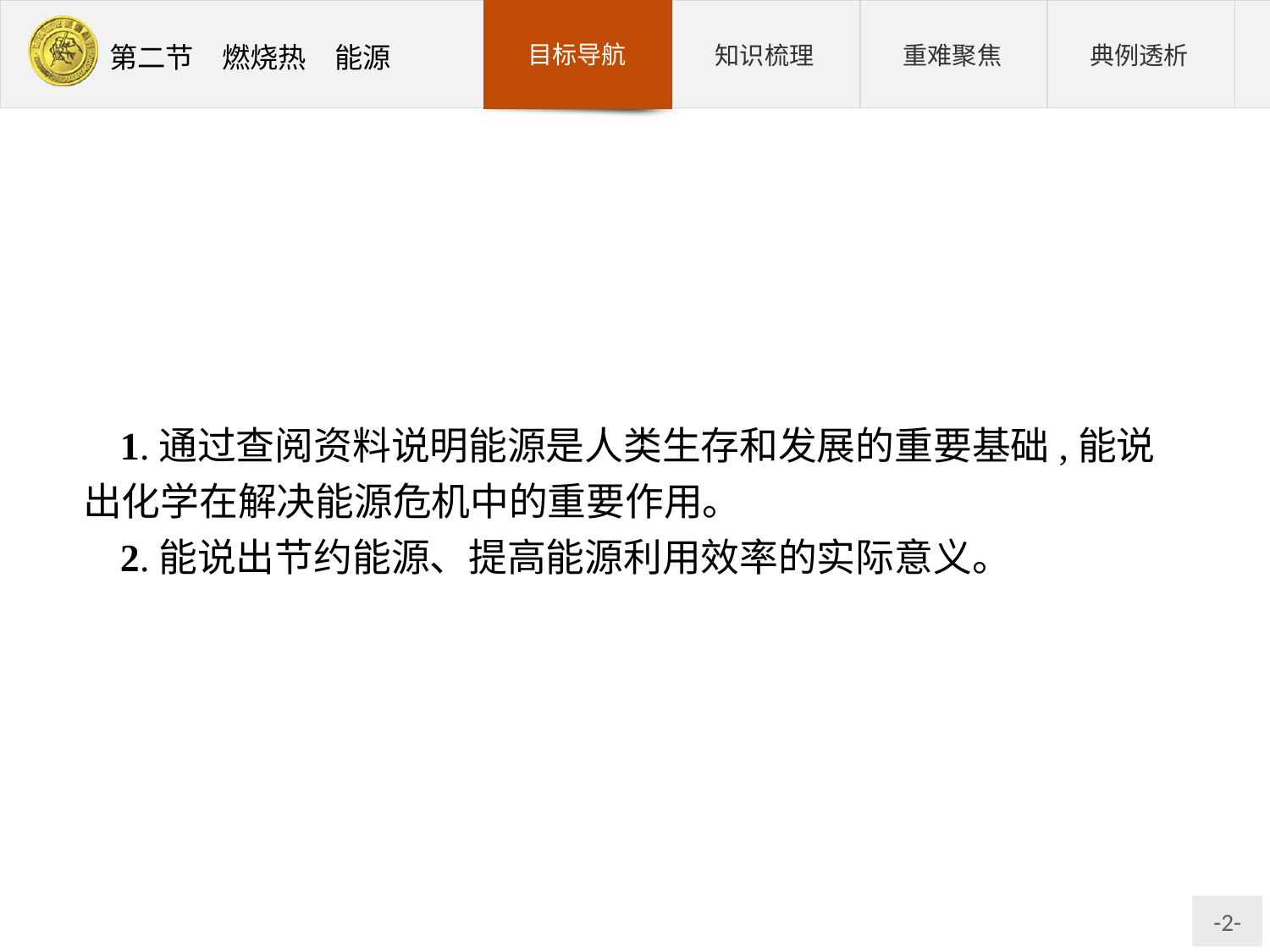

1.通过查阅资料说明能源是人类生存和发展的重要基础,能说出化学在解决能源危机中的重要作用。
2.能说出节约能源、提高能源利用效率的实际意义。